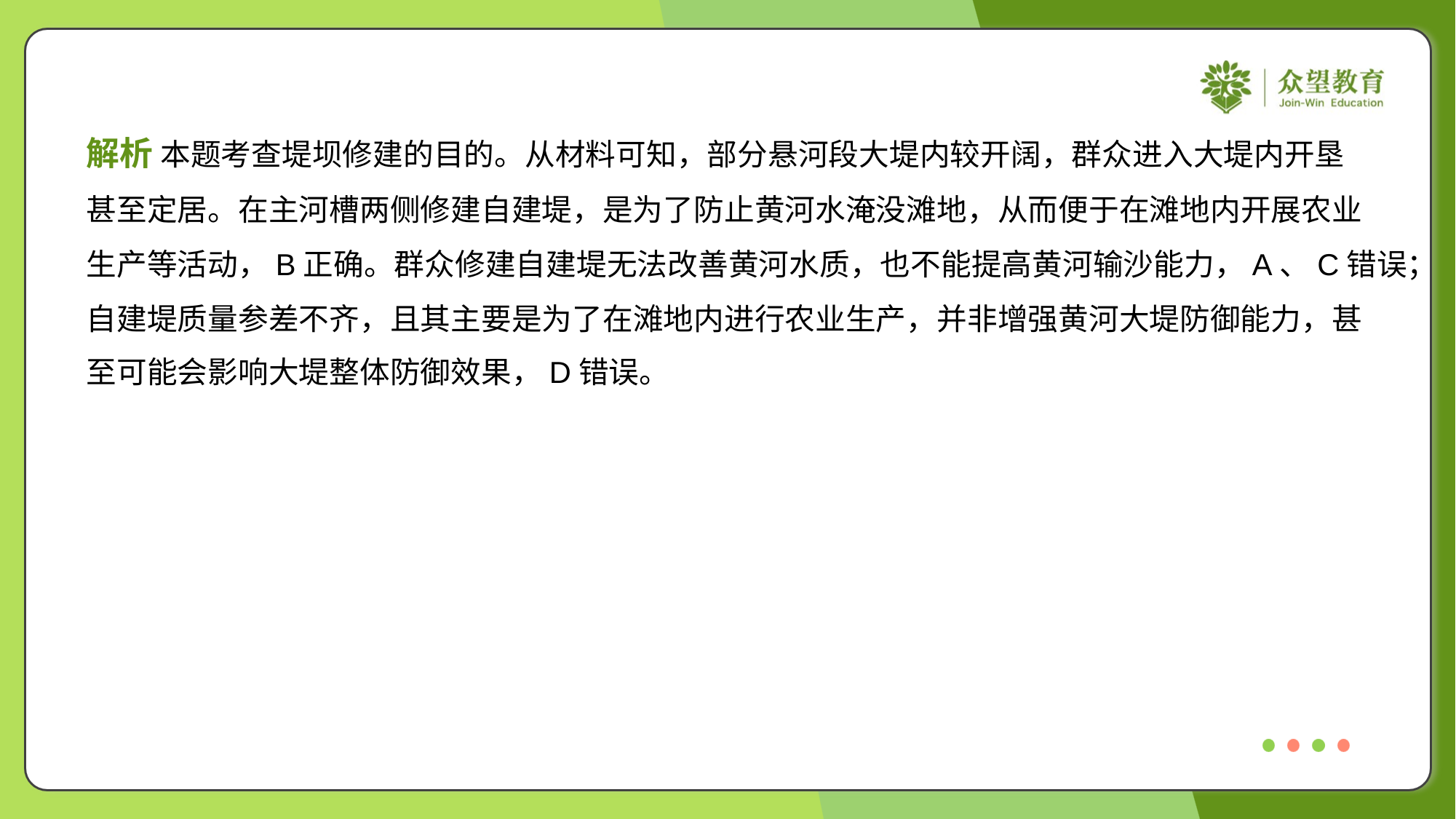

解析 本题考查堤坝修建的目的。从材料可知，部分悬河段大堤内较开阔，群众进入大堤内开垦
甚至定居。在主河槽两侧修建自建堤，是为了防止黄河水淹没滩地，从而便于在滩地内开展农业
生产等活动，B正确。群众修建自建堤无法改善黄河水质，也不能提高黄河输沙能力，A、C错误；
自建堤质量参差不齐，且其主要是为了在滩地内进行农业生产，并非增强黄河大堤防御能力，甚
至可能会影响大堤整体防御效果，D错误。